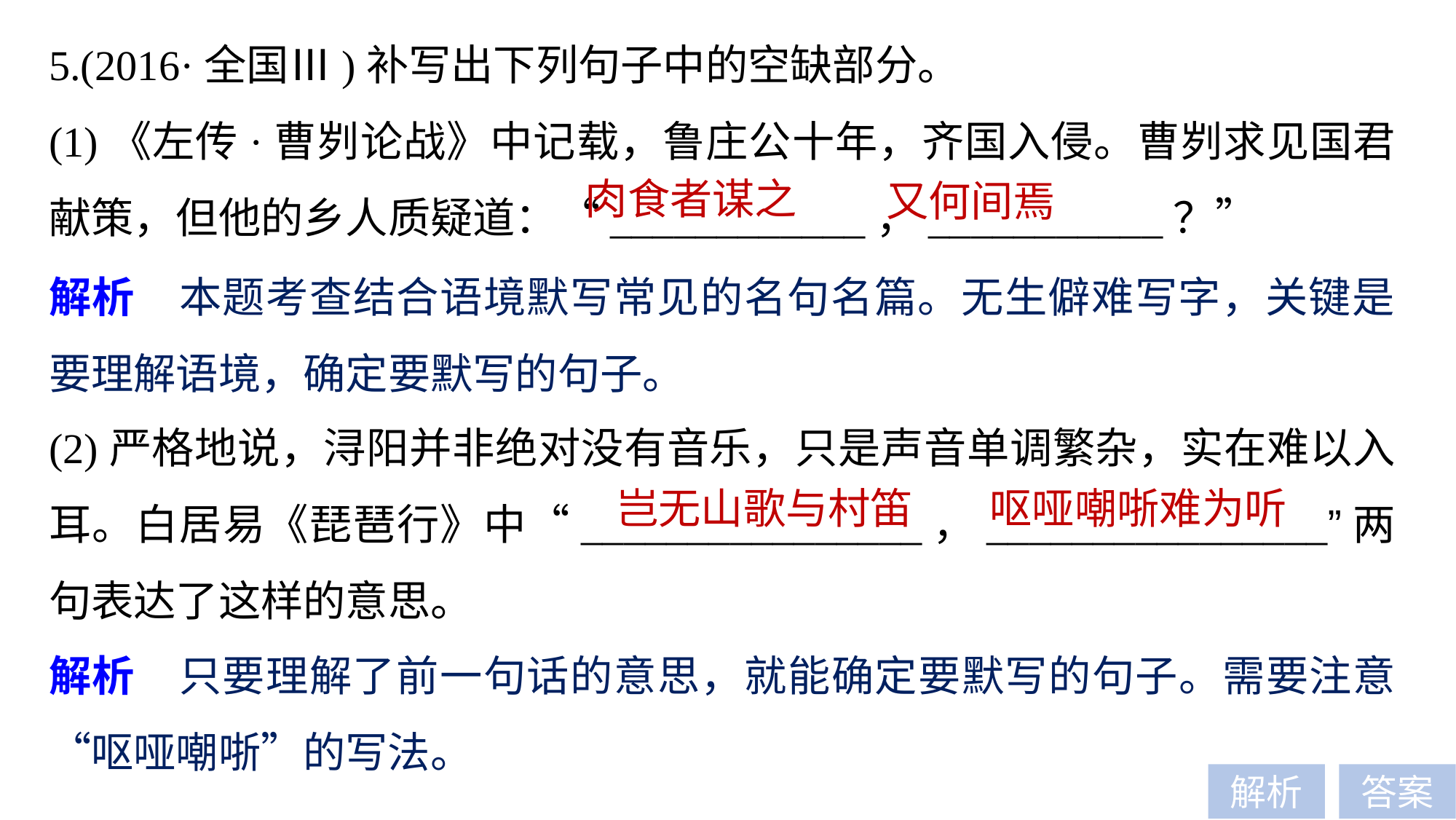

5.(2016·全国Ⅲ)补写出下列句子中的空缺部分。
(1)《左传·曹刿论战》中记载，鲁庄公十年，齐国入侵。曹刿求见国君献策，但他的乡人质疑道：“____________，___________？”
肉食者谋之
又何间焉
解析　本题考查结合语境默写常见的名句名篇。无生僻难写字，关键是要理解语境，确定要默写的句子。
(2)严格地说，浔阳并非绝对没有音乐，只是声音单调繁杂，实在难以入耳。白居易《琵琶行》中“________________，________________”两句表达了这样的意思。
岂无山歌与村笛
呕哑嘲哳难为听
解析　只要理解了前一句话的意思，就能确定要默写的句子。需要注意“呕哑嘲哳”的写法。
解析
答案